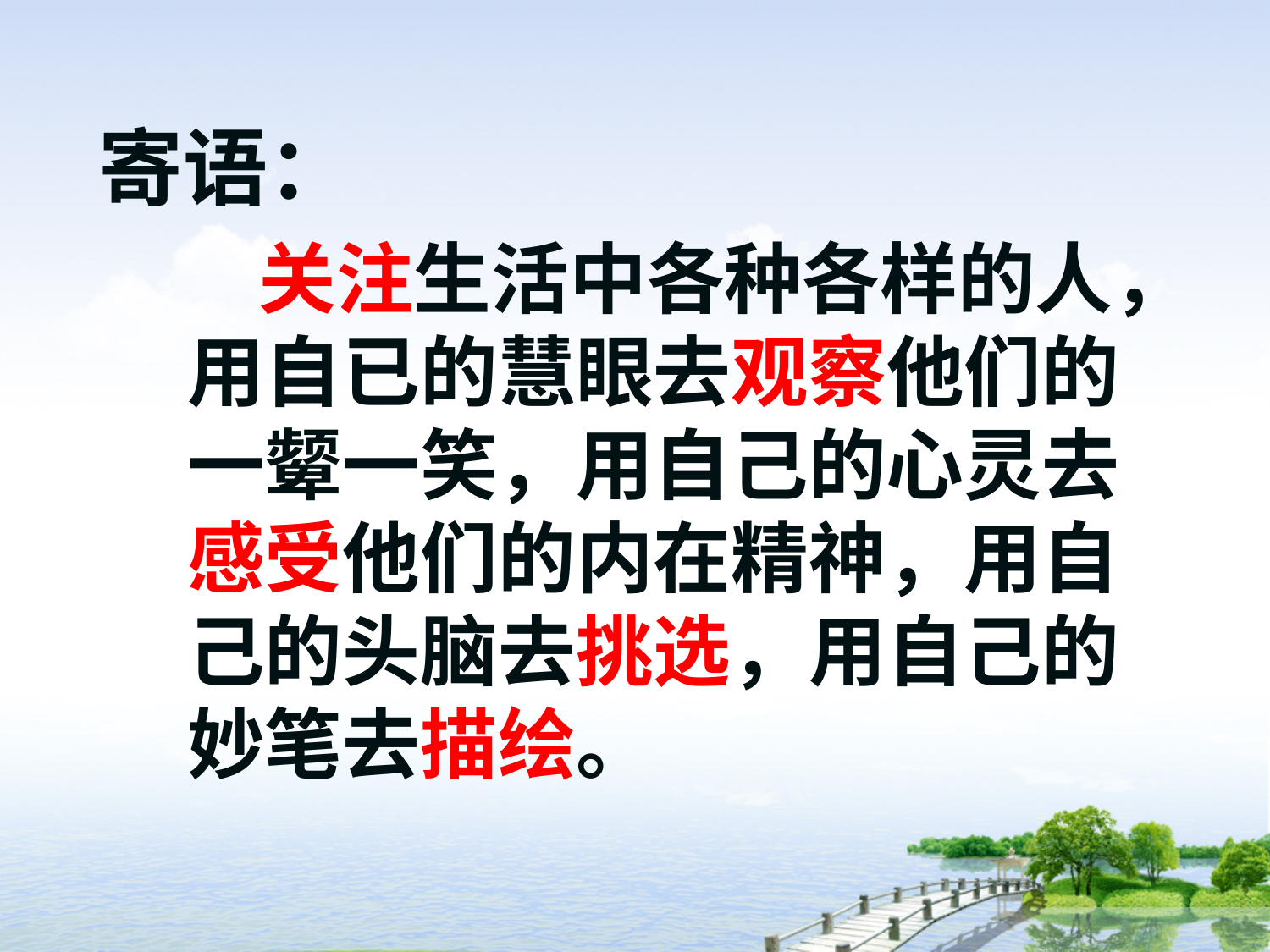

寄语：
   关注生活中各种各样的人，用自已的慧眼去观察他们的一颦一笑，用自己的心灵去感受他们的内在精神，用自己的头脑去挑选，用自己的妙笔去描绘。